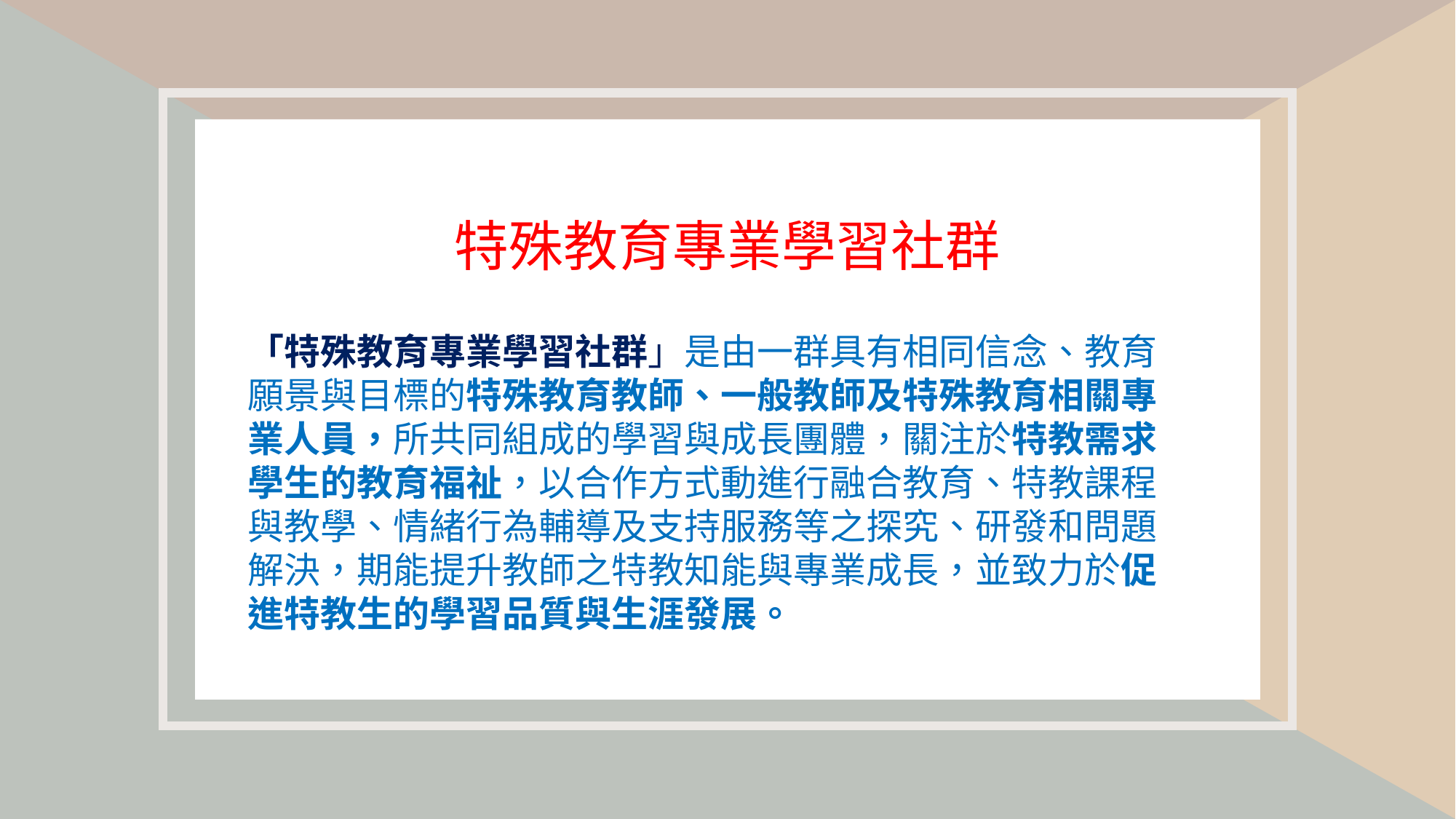

特殊教育專業學習社群
「特殊教育專業學習社群」是由一群具有相同信念、教育願景與目標的特殊教育教師、一般教師及特殊教育相關專業人員，所共同組成的學習與成長團體，關注於特教需求學生的教育福祉，以合作方式動進行融合教育、特教課程與教學、情緒行為輔導及支持服務等之探究、研發和問題解決，期能提升教師之特教知能與專業成長，並致力於促進特教生的學習品質與生涯發展。